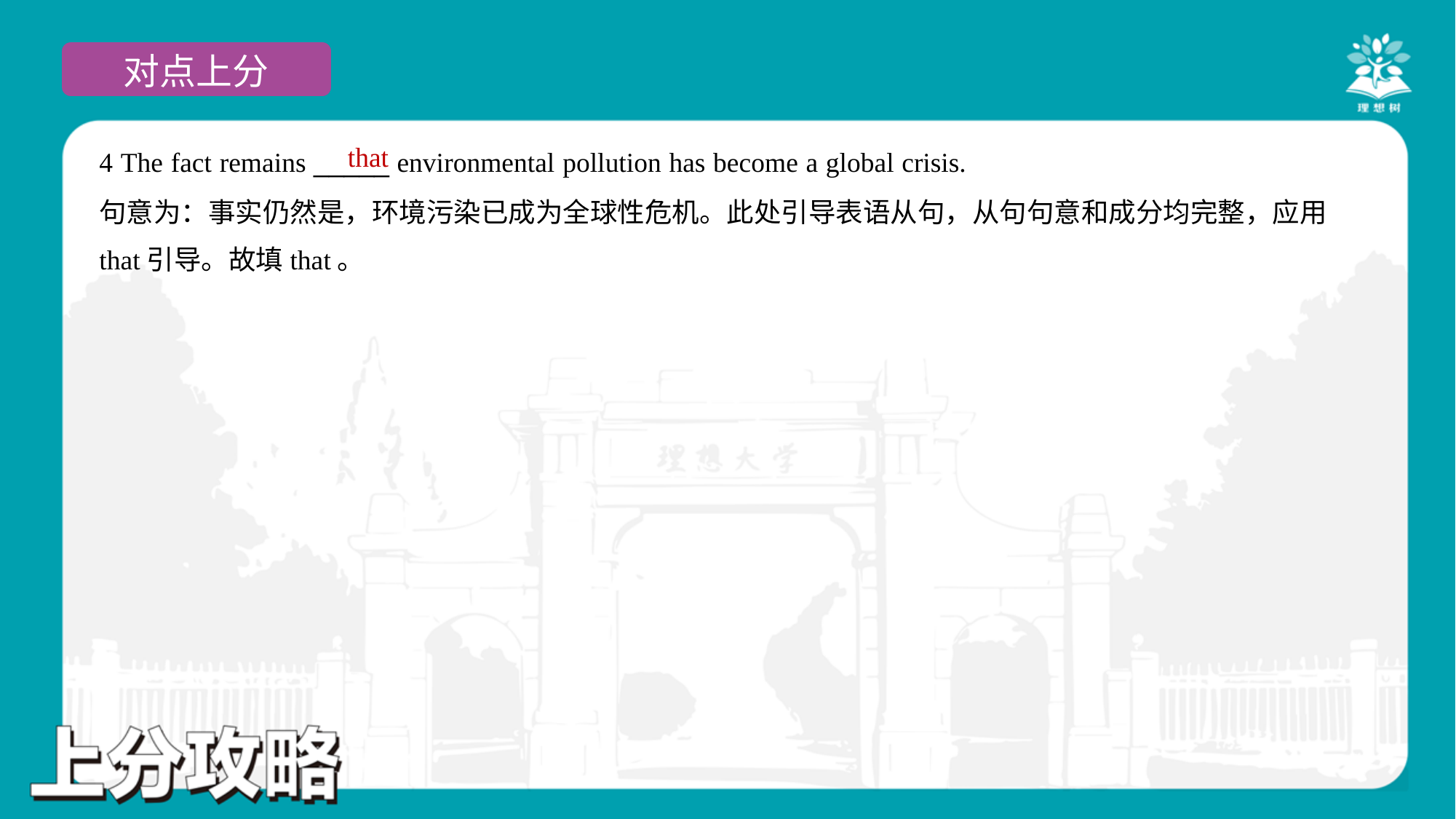

that
4 The fact remains _____ environmental pollution has become a global crisis.
句意为：事实仍然是，环境污染已成为全球性危机。此处引导表语从句，从句句意和成分均完整，应用
that引导。故填that。